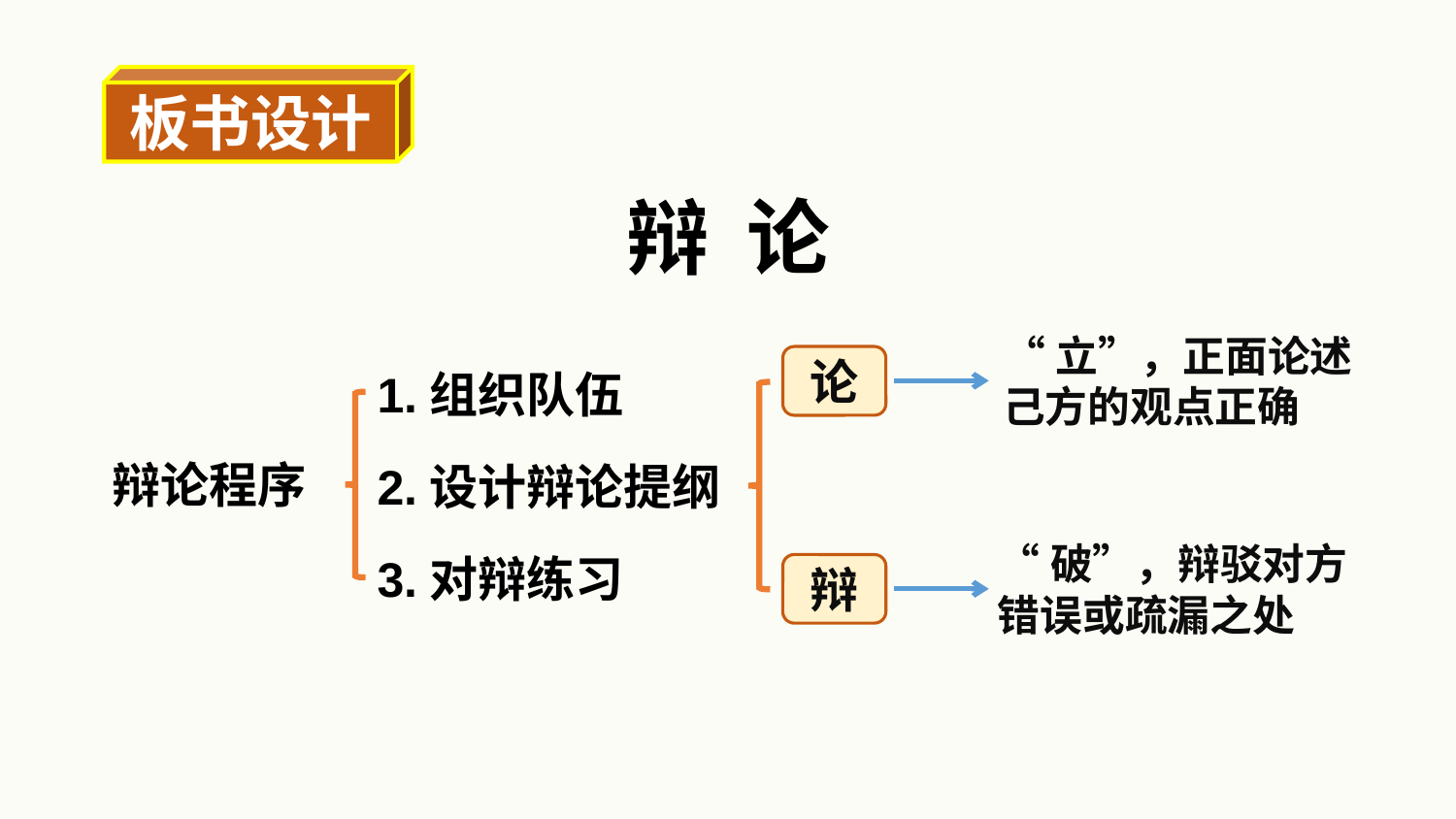

板书设计
辩  论
“立”，正面论述
己方的观点正确
论
1.组织队伍

辩论程序
2.设计辩论提纲
“破”，辩驳对方
错误或疏漏之处
3.对辩练习
辩